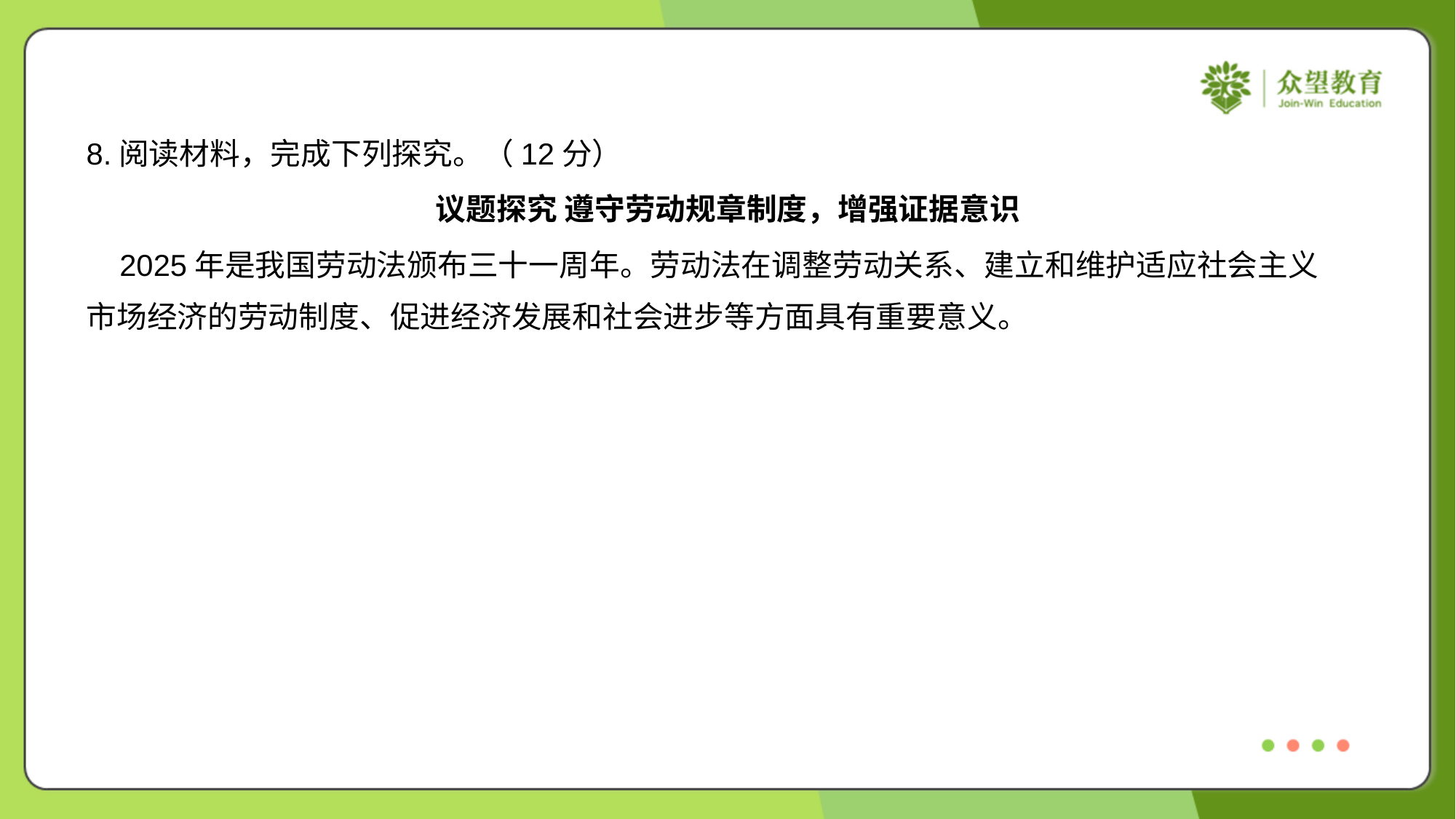

8.阅读材料，完成下列探究。（12分）
议题探究 遵守劳动规章制度，增强证据意识
    2025年是我国劳动法颁布三十一周年。劳动法在调整劳动关系、建立和维护适应社会主义
市场经济的劳动制度、促进经济发展和社会进步等方面具有重要意义。